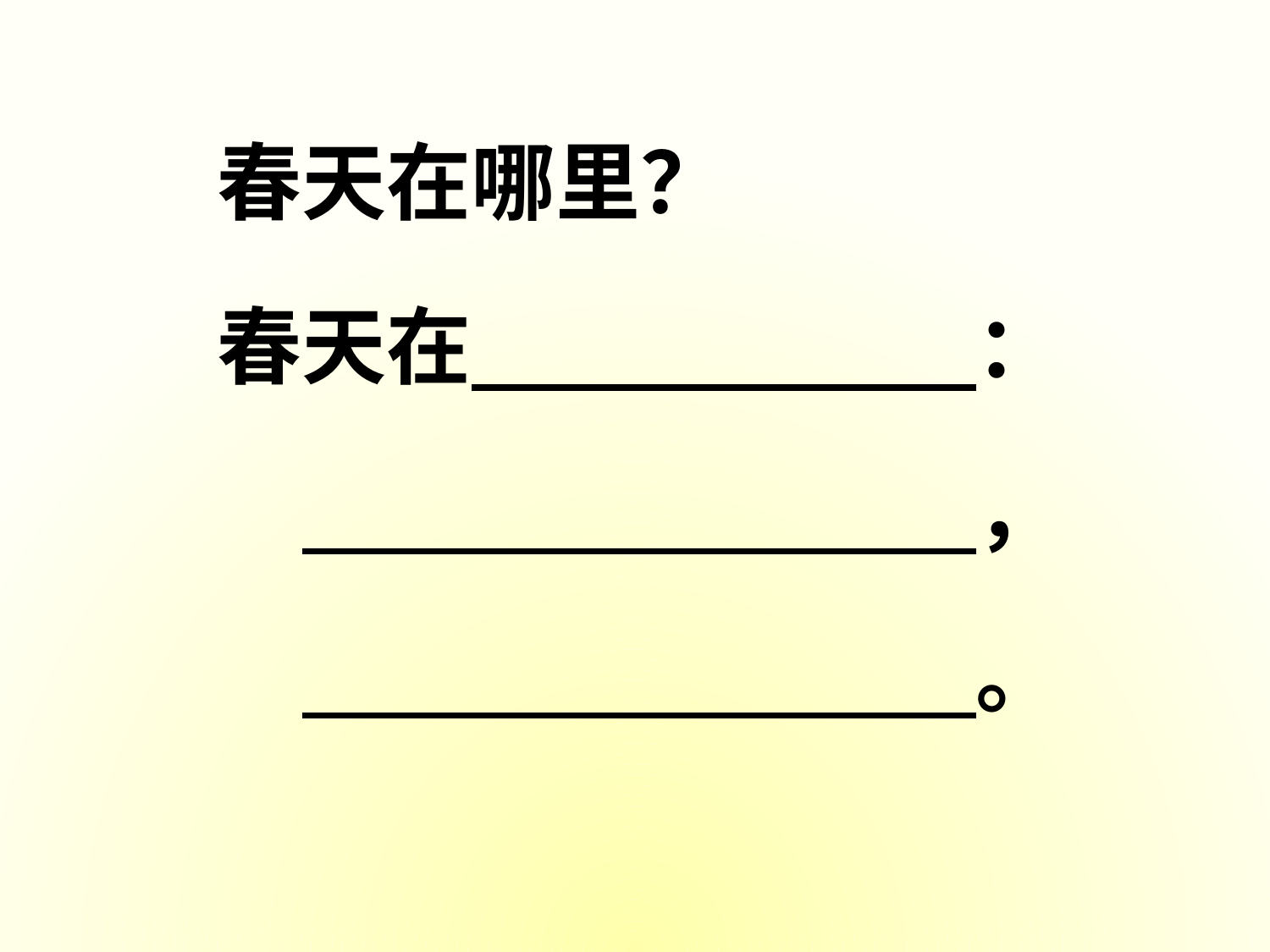

春天在哪里？
春天在         　　　    ：
　           　　　　　  ，
　            　　　　 　。